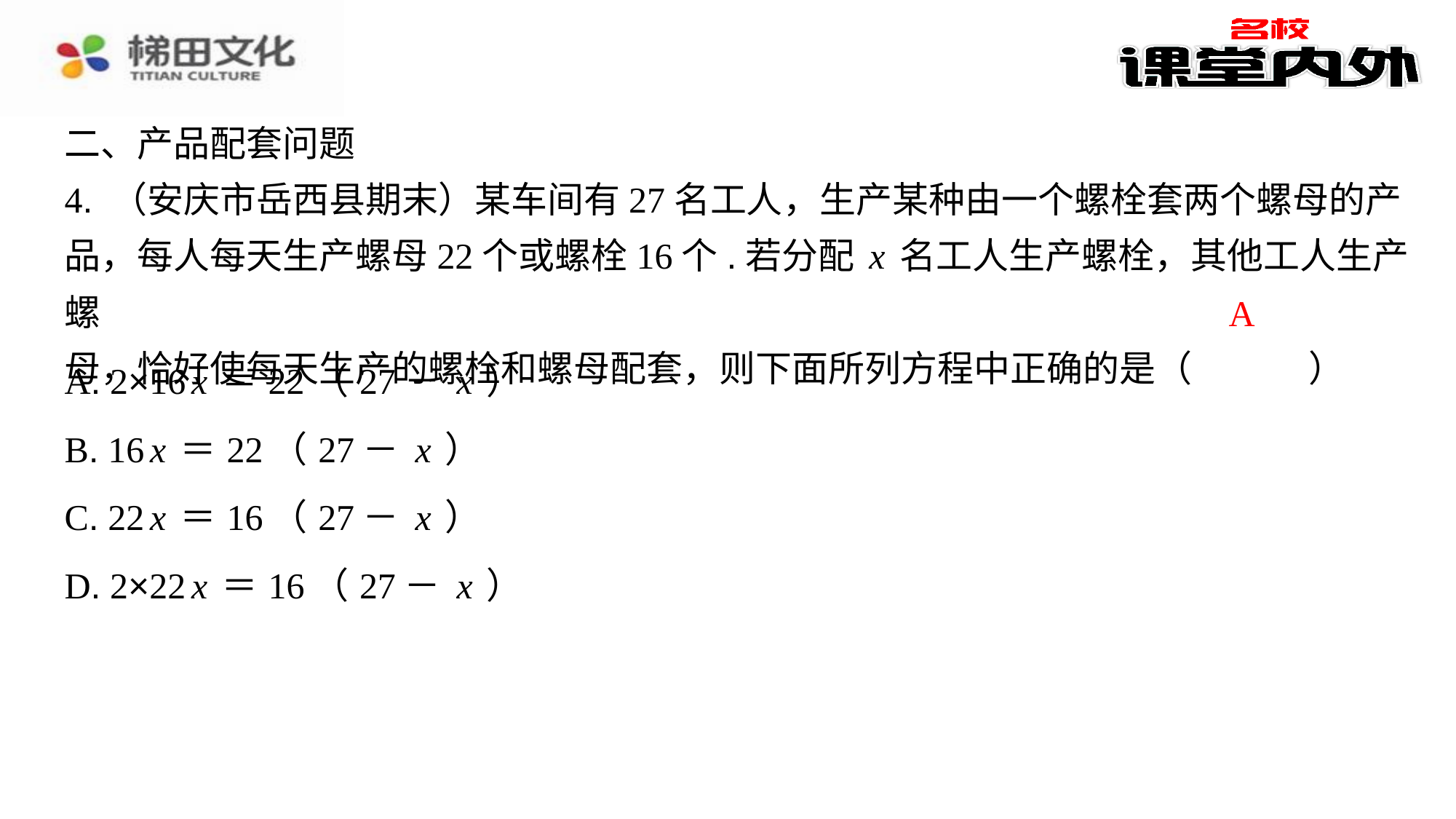

二、产品配套问题
4. （安庆市岳西县期末）某车间有27名工人，生产某种由一个螺栓套两个螺母的产
品，每人每天生产螺母22个或螺栓16个.若分配x名工人生产螺栓，其他工人生产螺
母，恰好使每天生产的螺栓和螺母配套，则下面所列方程中正确的是（　A　）
A
| A. 2×16x＝22（27－x） |
| --- |
| B. 16x＝22（27－x） |
| C. 22x＝16（27－x） |
| D. 2×22x＝16（27－x） |